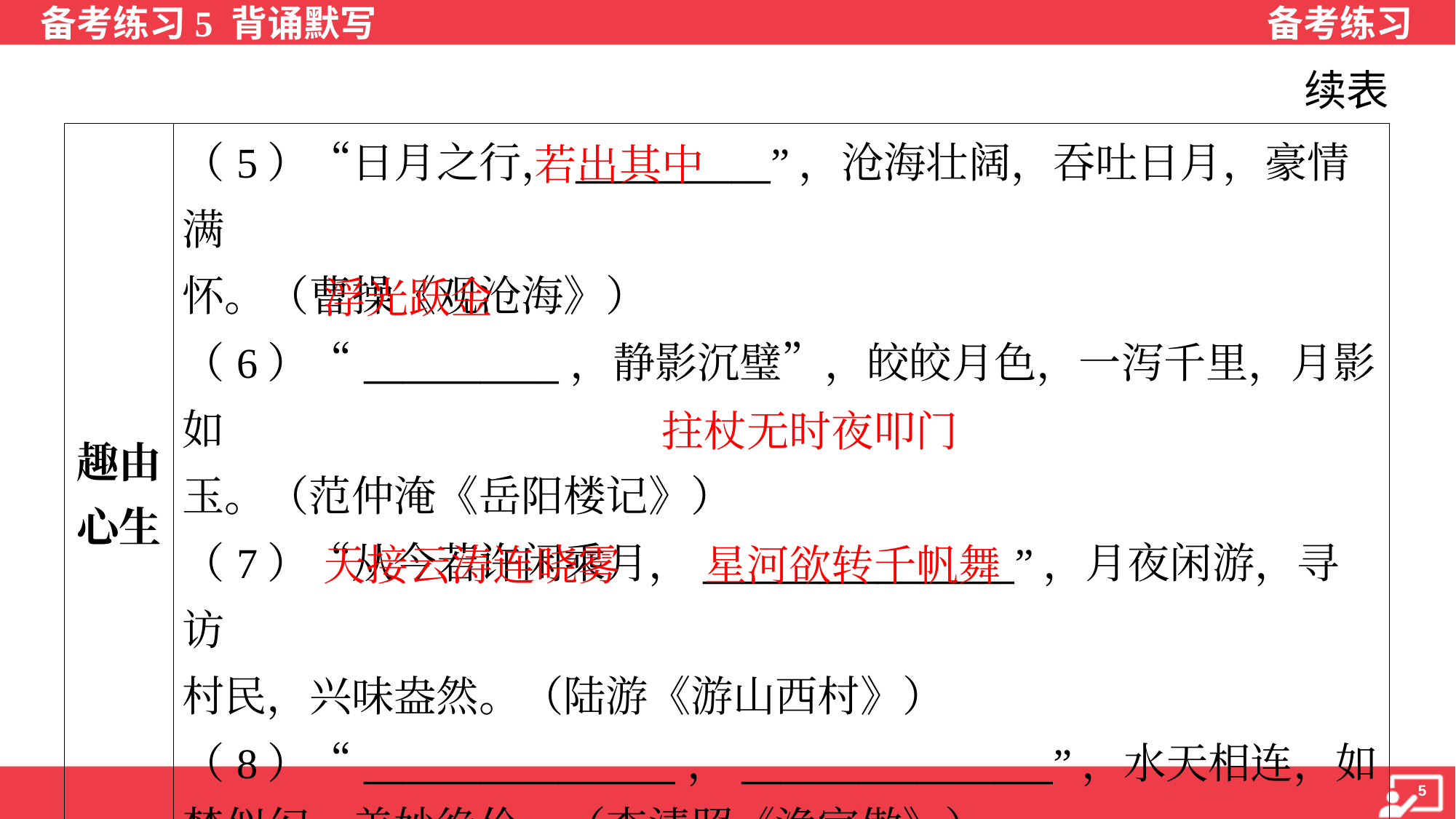

续表
| 趣由 心生 | （5）“日月之行，\_\_\_\_\_\_\_\_\_\_”，沧海壮阔，吞吐日月，豪情满 怀。（曹操《观沧海》） （6）“\_\_\_\_\_\_\_\_\_\_，静影沉璧”，皎皎月色，一泻千里，月影如 玉。（范仲淹《岳阳楼记》） （7）“从今若许闲乘月，\_\_\_\_\_\_\_\_\_\_\_\_\_\_\_\_”，月夜闲游，寻访 村民，兴味盎然。（陆游《游山西村》） （8）“\_\_\_\_\_\_\_\_\_\_\_\_\_\_\_\_，\_\_\_\_\_\_\_\_\_\_\_\_\_\_\_\_”，水天相连，如 梦似幻，美妙绝伦。（李清照《渔家傲》） |
| --- | --- |
| 寻美的眼睛里，万物皆趣；诗意的想象中，趣味无穷 |  |
若出其中
浮光跃金
拄杖无时夜叩门
天接云涛连晓雾
星河欲转千帆舞